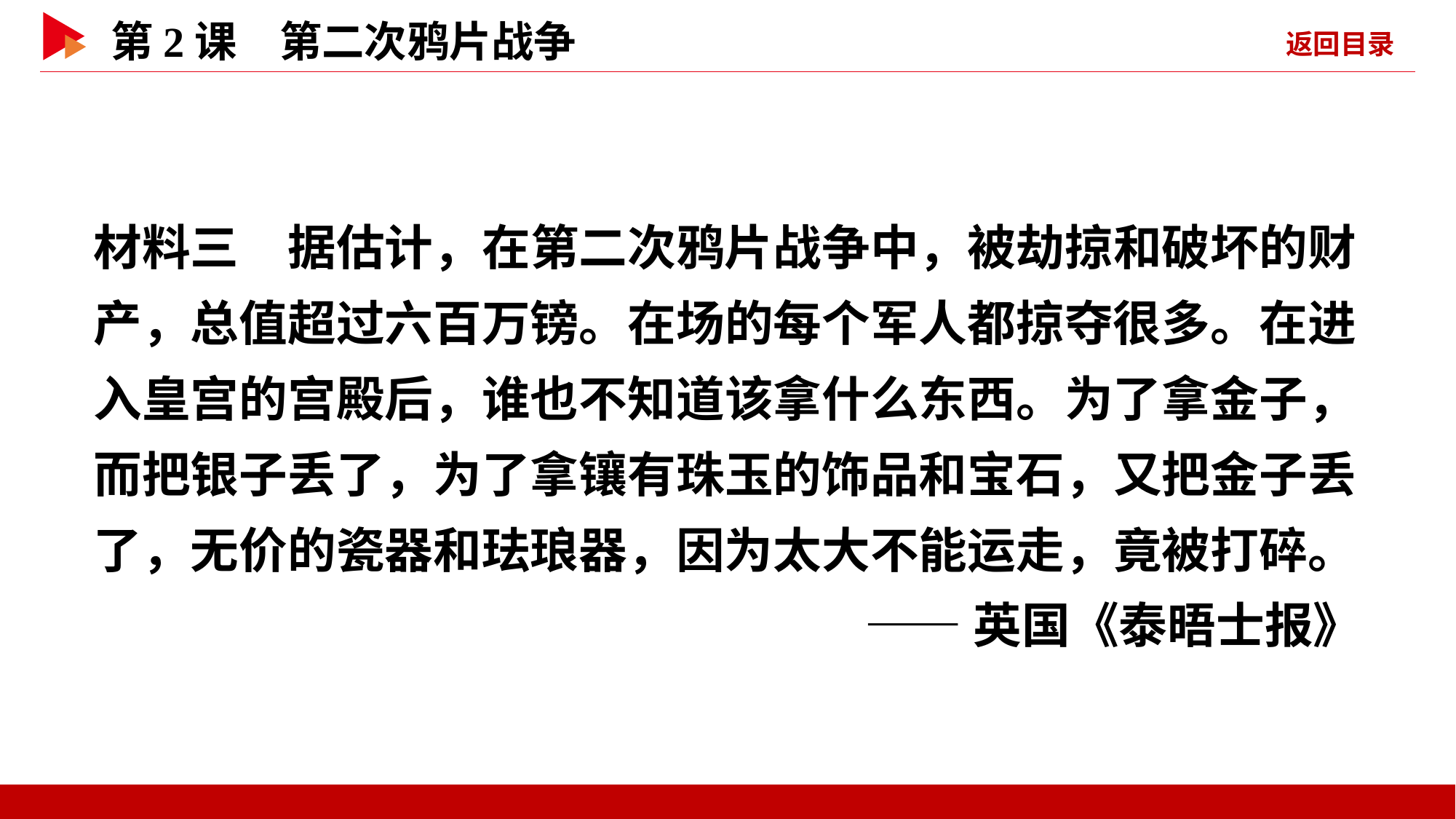

材料三　据估计，在第二次鸦片战争中，被劫掠和破坏的财产，总值超过六百万镑。在场的每个军人都掠夺很多。在进入皇宫的宫殿后，谁也不知道该拿什么东西。为了拿金子，而把银子丢了，为了拿镶有珠玉的饰品和宝石，又把金子丢了，无价的瓷器和珐琅器，因为太大不能运走，竟被打碎。
——英国《泰晤士报》